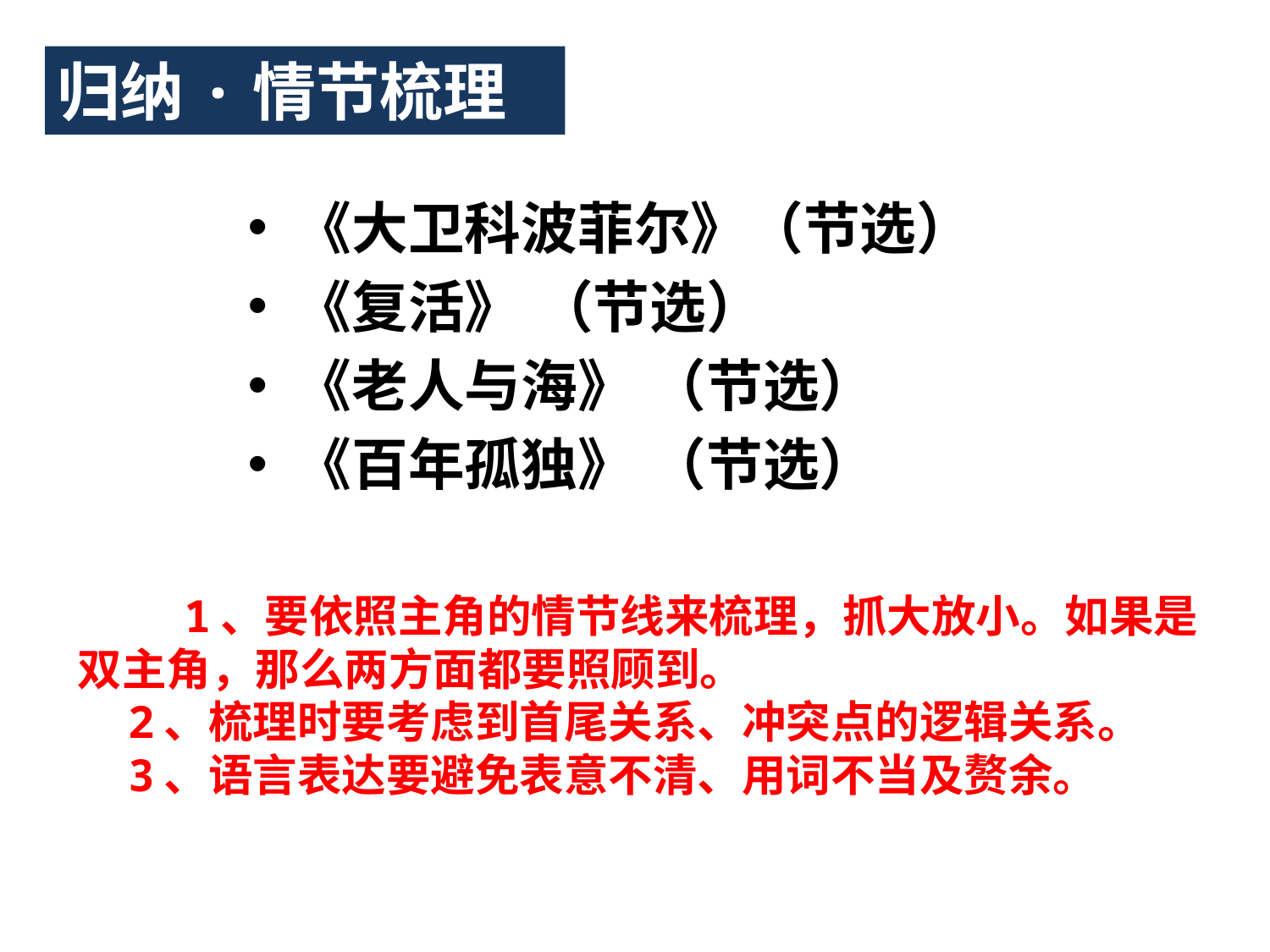

归纳·情节梳理
《大卫科波菲尔》（节选）
《复活》 （节选）
《老人与海》 （节选）
《百年孤独》 （节选）
# 1、要依照主角的情节线来梳理，抓大放小。如果是双主角，那么两方面都要照顾到。 2、梳理时要考虑到首尾关系、冲突点的逻辑关系。 3、语言表达要避免表意不清、用词不当及赘余。